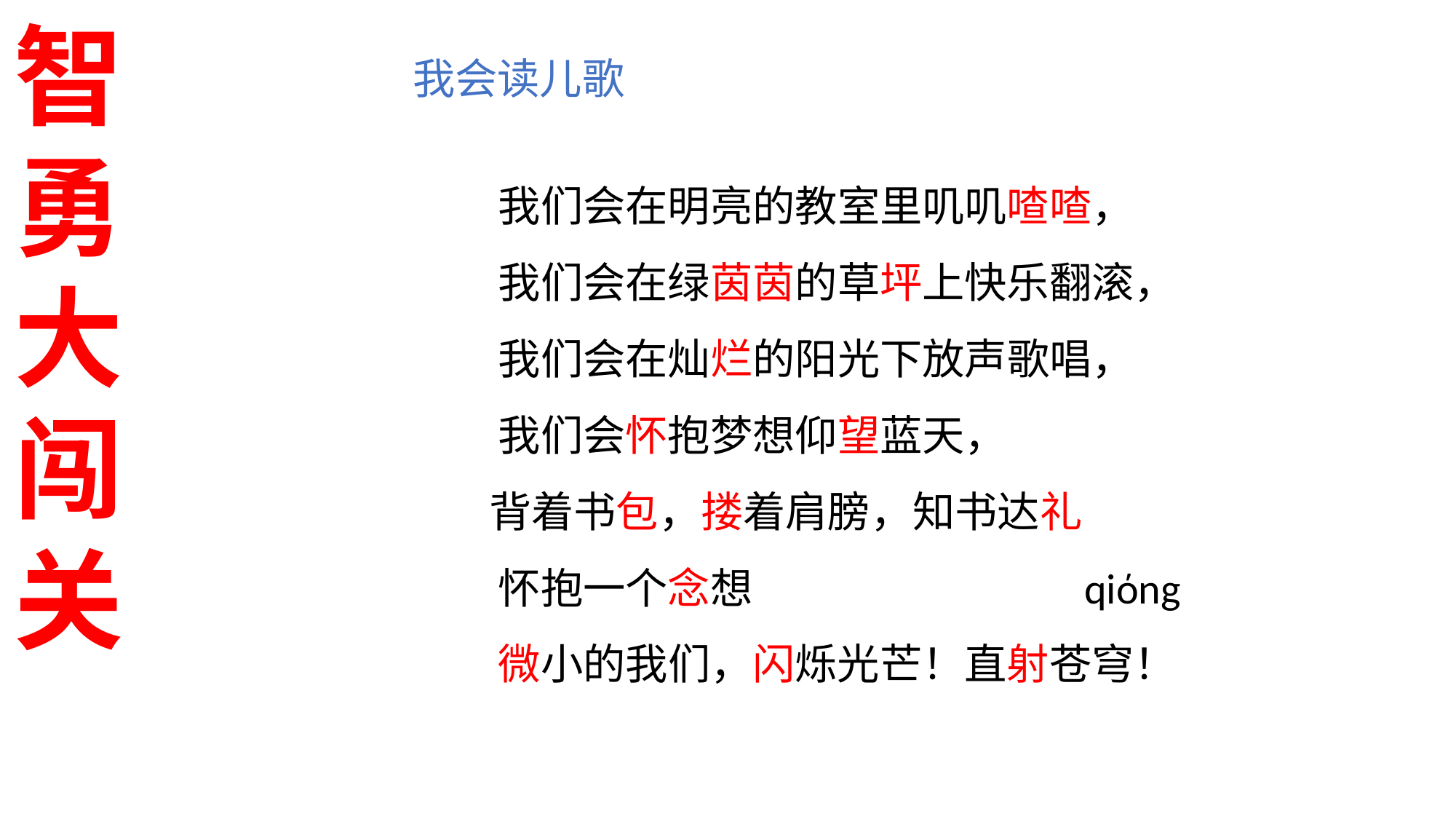

智
勇
大
闯
关
我会读儿歌

        我们会在明亮的教室里叽叽喳喳，
        我们会在绿茵茵的草坪上快乐翻滚，
        我们会在灿烂的阳光下放声歌唱，
        我们会怀抱梦想仰望蓝天，
       背着书包，搂着肩膀，知书达礼
        怀抱一个念想                                  qiόng
        微小的我们，闪烁光芒！直射苍穹！